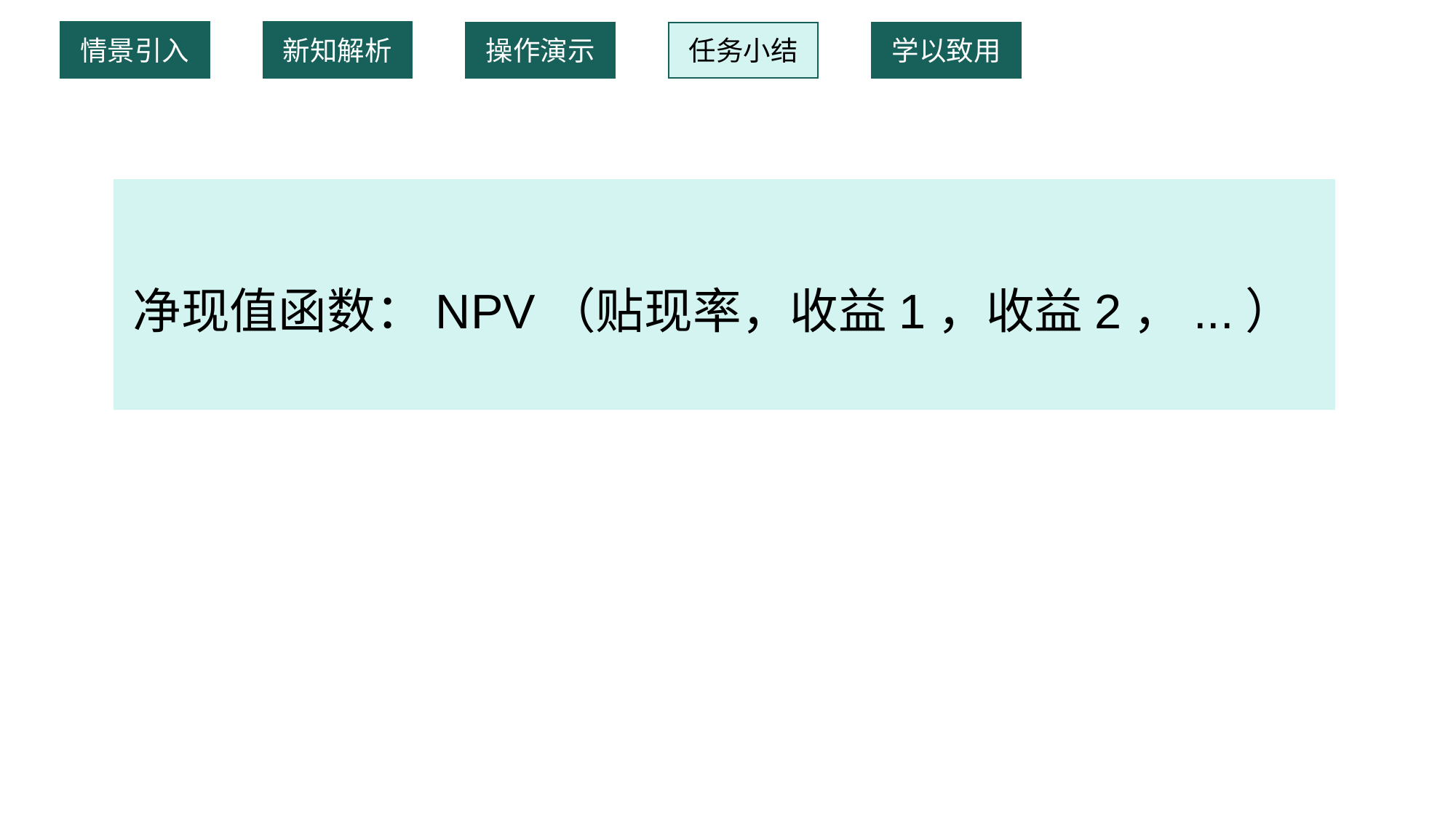

情景引入
新知解析
操作演示
任务小结
学以致用
净现值函数：NPV（贴现率，收益1，收益2，...）